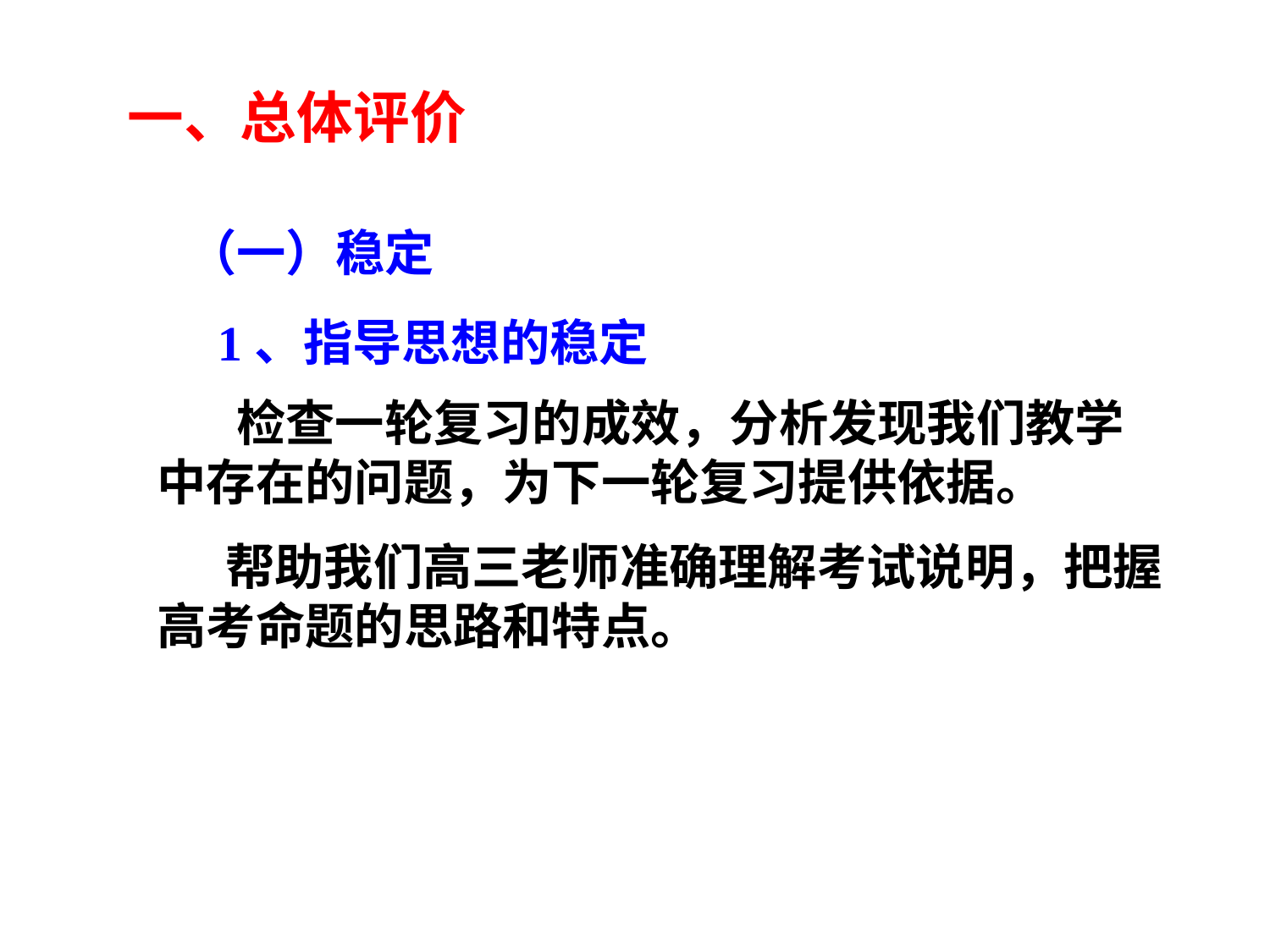

一、总体评价
（一）稳定
1、指导思想的稳定
      检查一轮复习的成效，分析发现我们教学中存在的问题，为下一轮复习提供依据。
     帮助我们高三老师准确理解考试说明，把握高考命题的思路和特点。